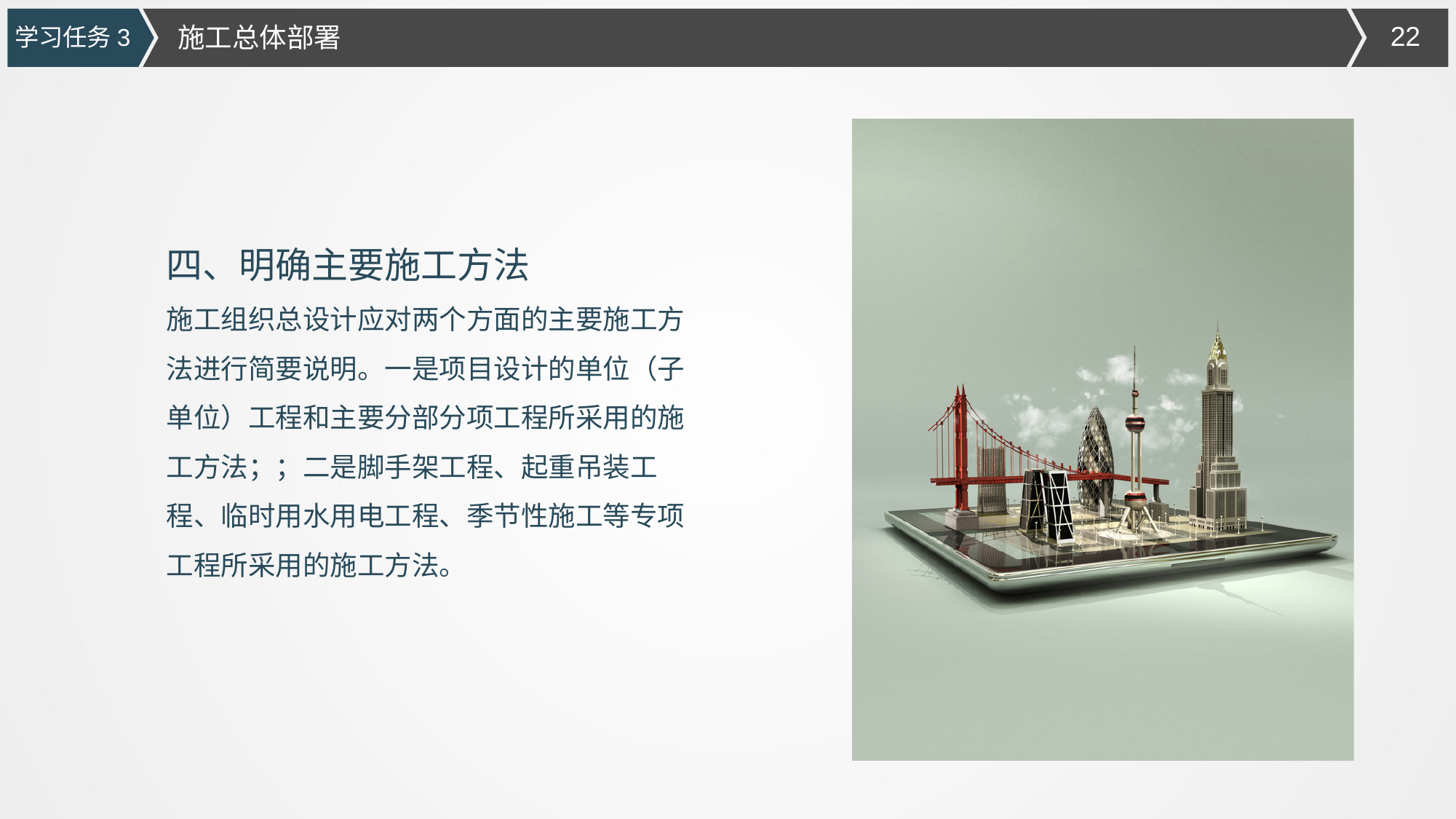

施工总体部署
学习任务3

四、明确主要施工方法
施工组织总设计应对两个方面的主要施工方法进行简要说明。一是项目设计的单位（子单位）工程和主要分部分项工程所采用的施工方法；；二是脚手架工程、起重吊装工程、临时用水用电工程、季节性施工等专项工程所采用的施工方法。